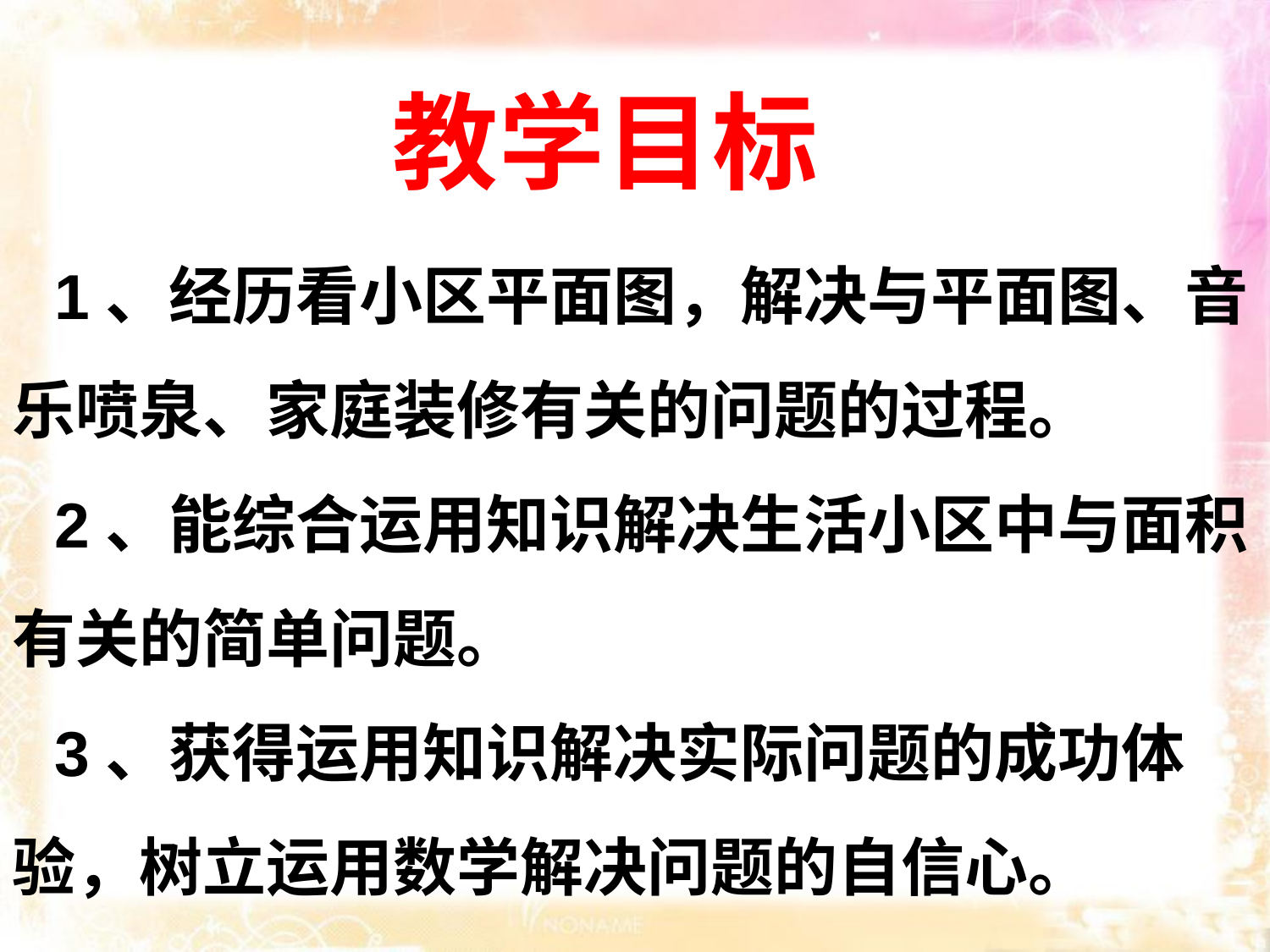

教学目标
1、经历看小区平面图，解决与平面图、音乐喷泉、家庭装修有关的问题的过程。
2、能综合运用知识解决生活小区中与面积有关的简单问题。
3、获得运用知识解决实际问题的成功体验，树立运用数学解决问题的自信心。